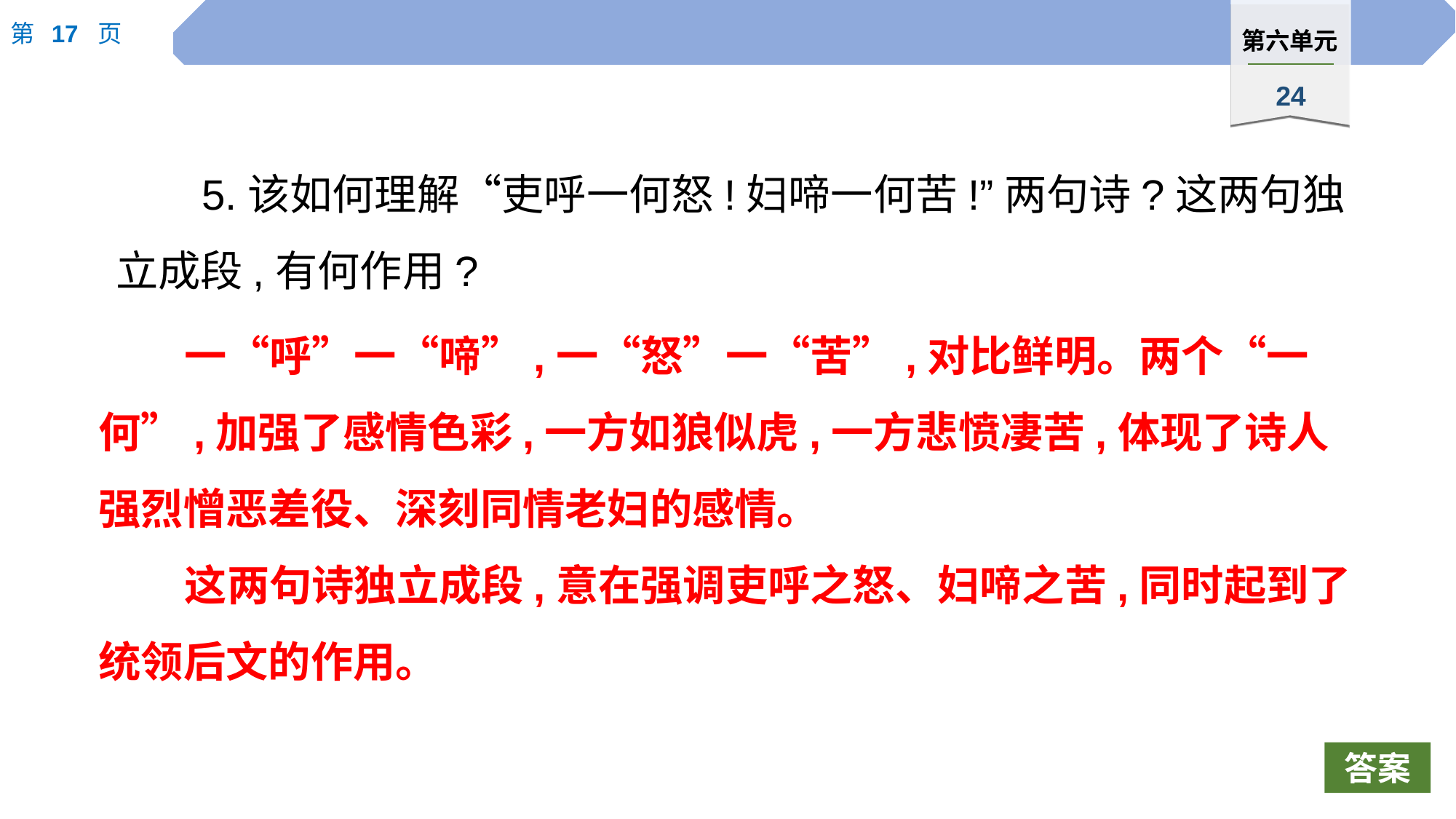

5.该如何理解“吏呼一何怒!妇啼一何苦!”两句诗?这两句独立成段,有何作用?
一“呼”一“啼”,一“怒”一“苦”,对比鲜明。两个“一何”,加强了感情色彩,一方如狼似虎,一方悲愤凄苦,体现了诗人强烈憎恶差役、深刻同情老妇的感情。
这两句诗独立成段,意在强调吏呼之怒、妇啼之苦,同时起到了统领后文的作用。
答案